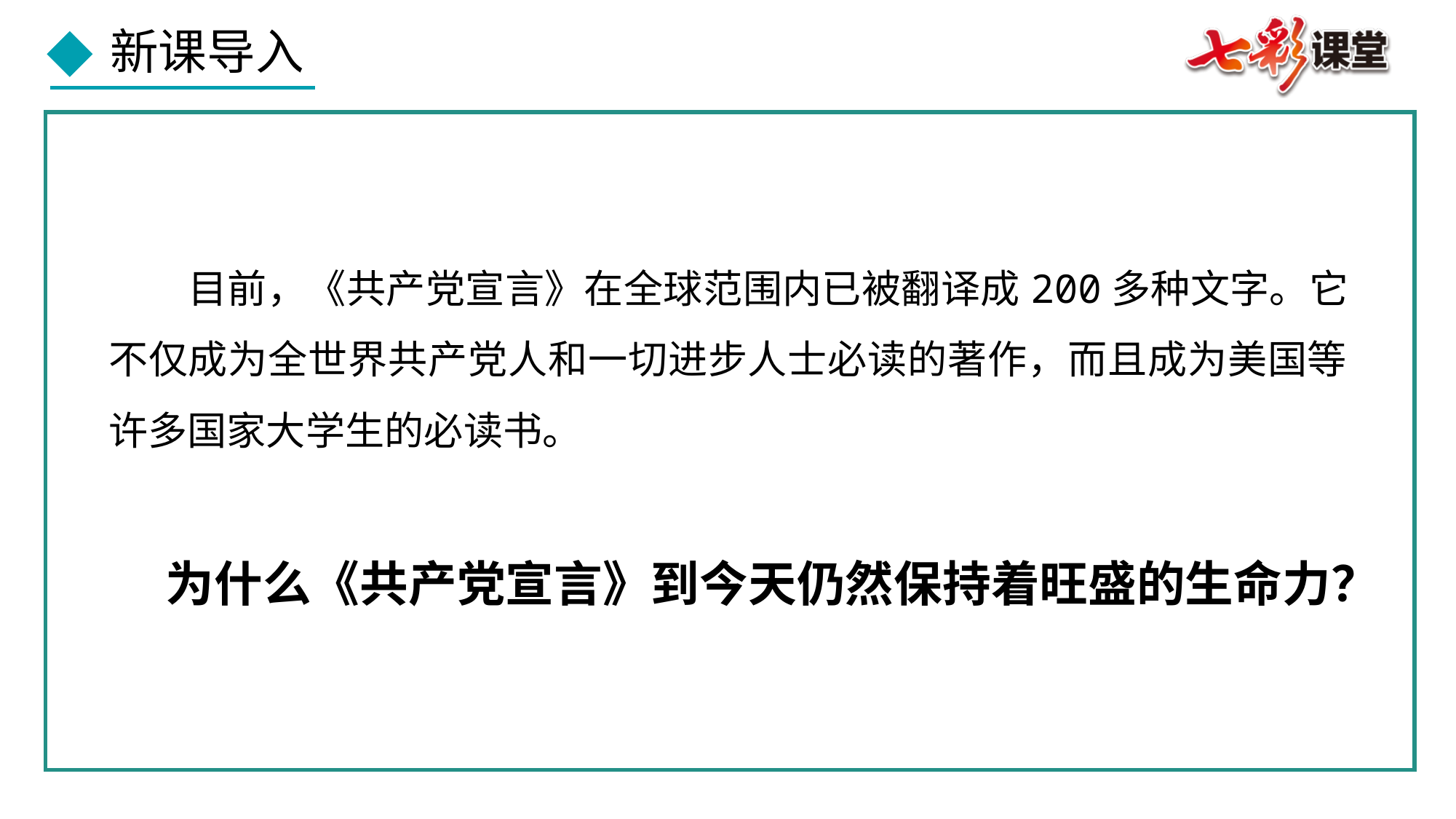

目前，《共产党宣言》在全球范围内已被翻译成200多种文字。它不仅成为全世界共产党人和一切进步人士必读的著作，而且成为美国等许多国家大学生的必读书。

　为什么《共产党宣言》到今天仍然保持着旺盛的生命力？